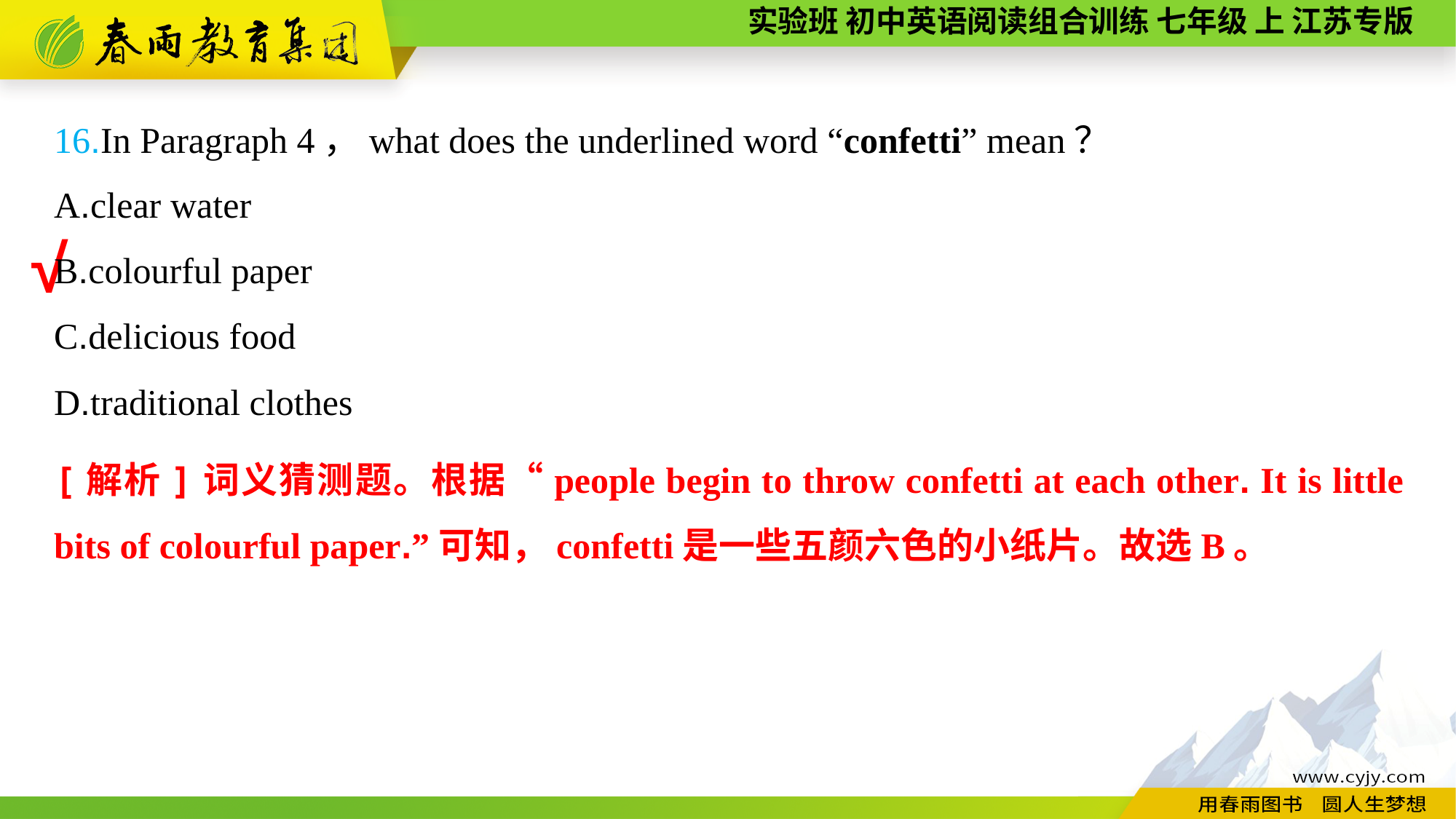

16.In Paragraph 4，what does the underlined word “confetti” mean？
A.clear water
B.colourful paper
C.delicious food
D.traditional clothes
√
[解析]词义猜测题。根据“people begin to throw confetti at each other. It is little bits of colourful paper.”可知，confetti是一些五颜六色的小纸片。故选B。